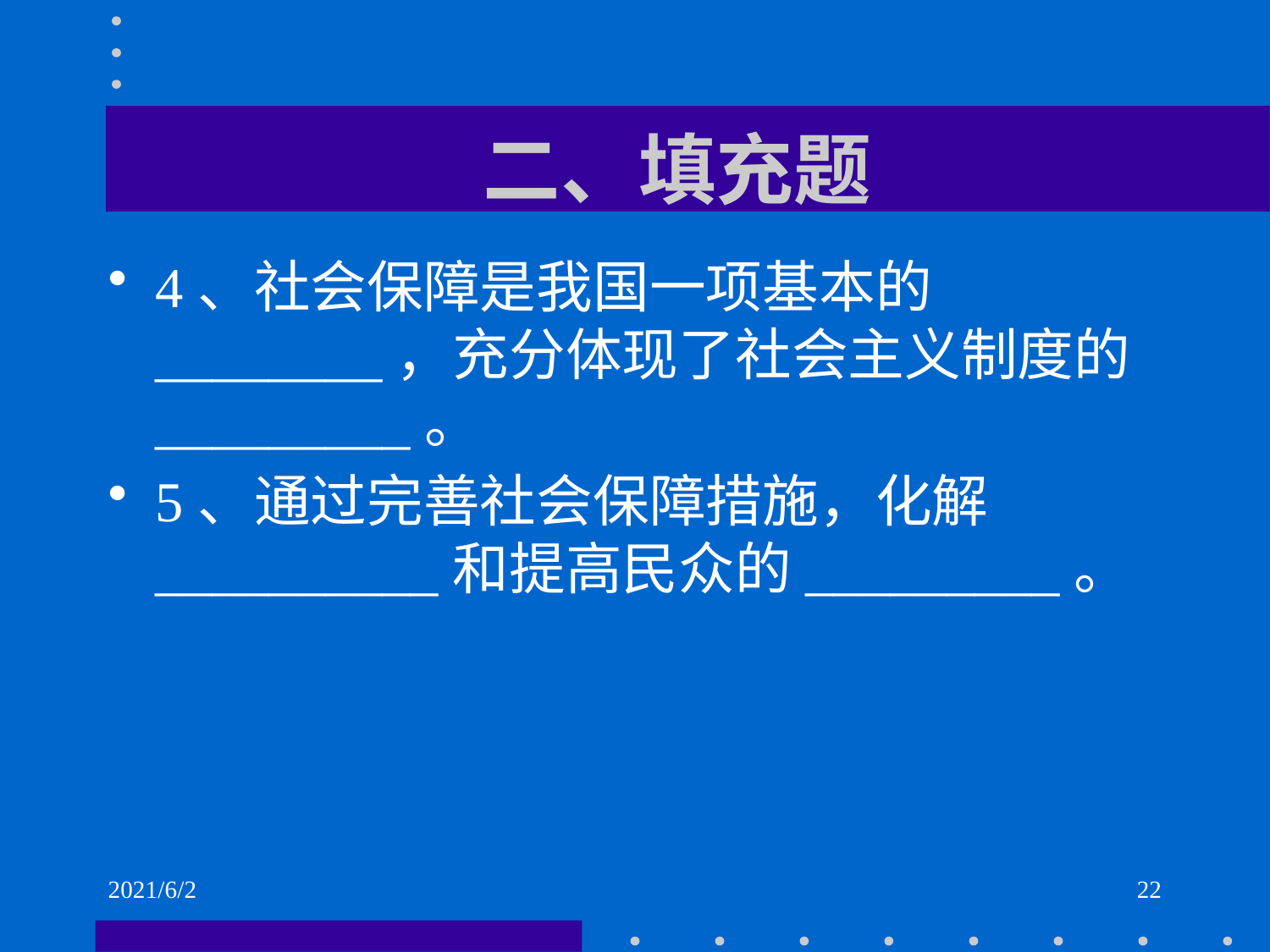

# 二、填充题
4、社会保障是我国一项基本的________，充分体现了社会主义制度的_________。
5、通过完善社会保障措施，化解__________和提高民众的_________。

2021/6/2
22